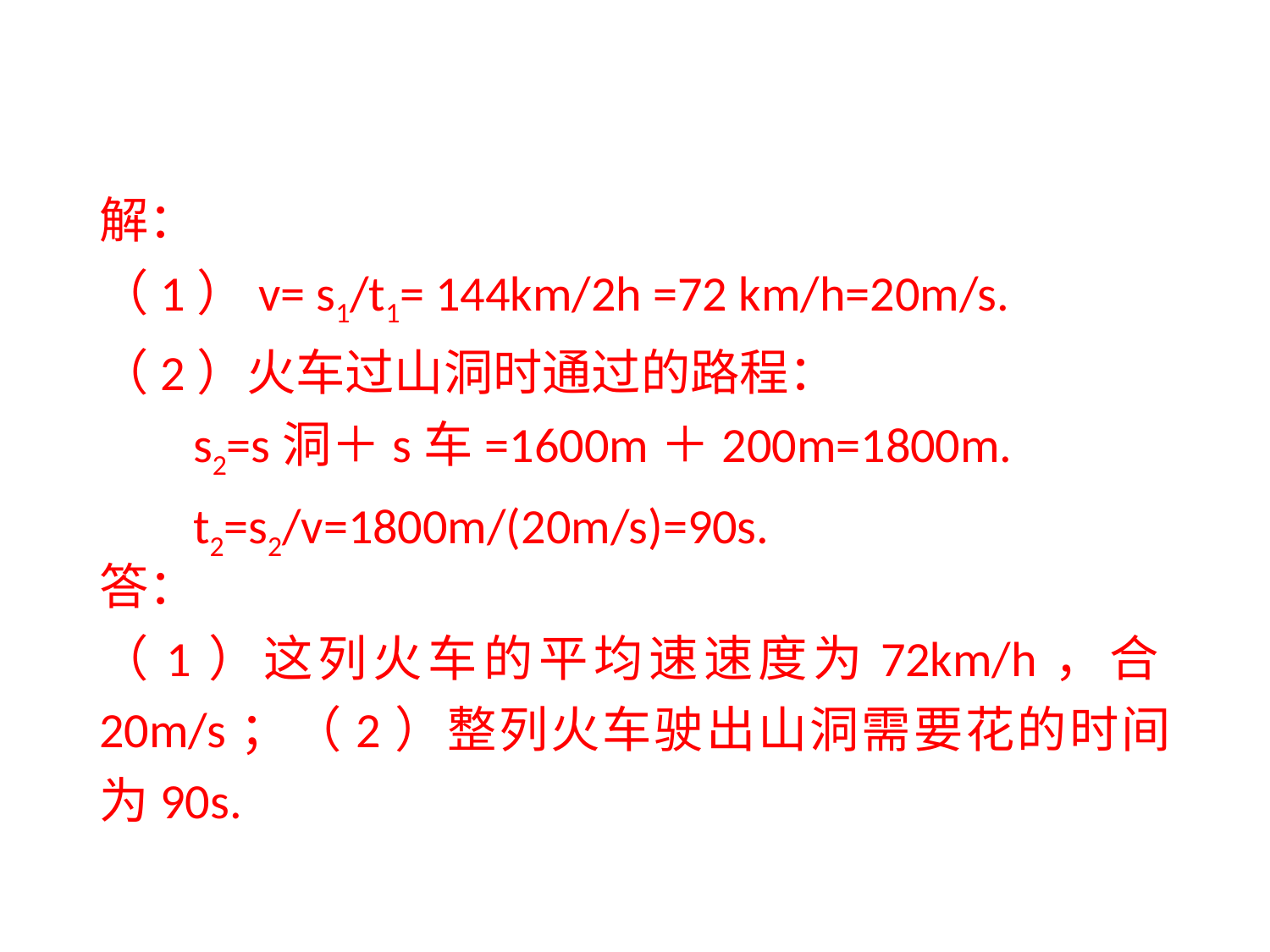

解：
（1）v= s1/t1= 144km/2h =72 km/h=20m/s.
（2）火车过山洞时通过的路程：
s2=s洞＋s车=1600m＋200m=1800m.
t2=s2/v=1800m/(20m/s)=90s.
答：
（1）这列火车的平均速速度为72km/h，合20m/s；（2）整列火车驶出山洞需要花的时间为90s.